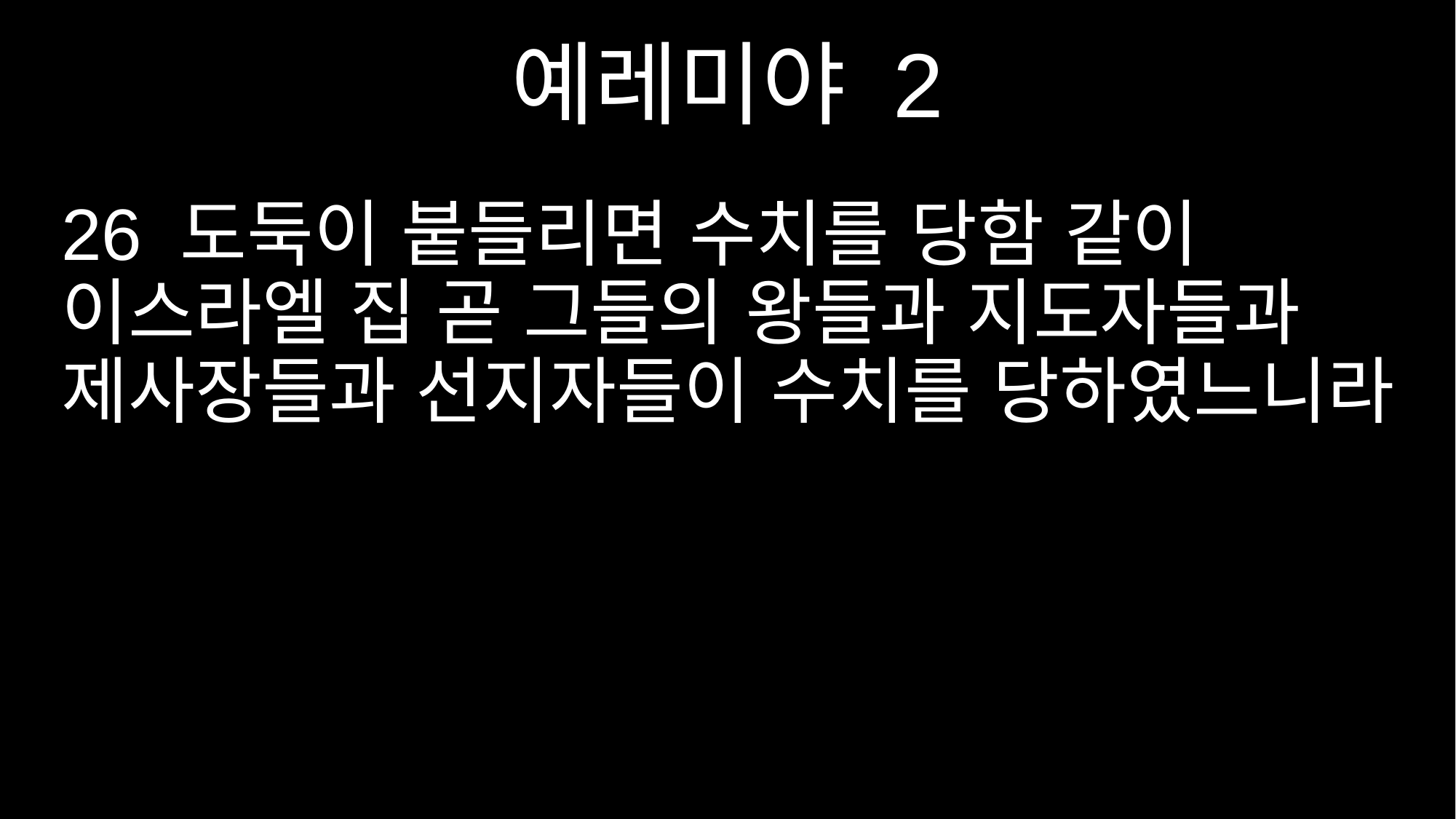

예레미야 2
26 도둑이 붙들리면 수치를 당함 같이 이스라엘 집 곧 그들의 왕들과 지도자들과 제사장들과 선지자들이 수치를 당하였느니라